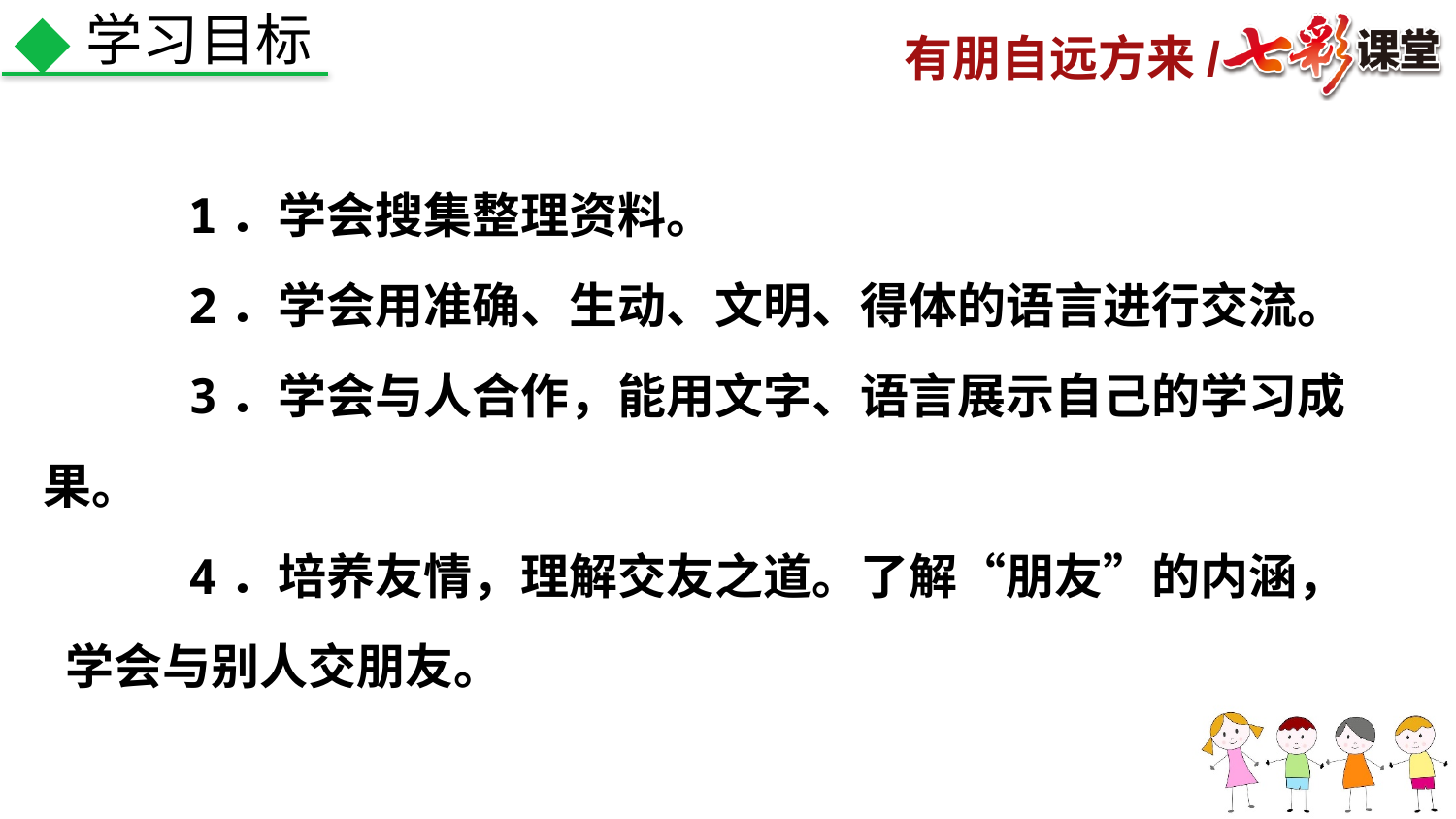

学习目标

     1．学会搜集整理资料。
     2．学会用准确、生动、文明、得体的语言进行交流。
     3．学会与人合作，能用文字、语言展示自己的学习成果。
     4．培养友情，理解交友之道。了解“朋友”的内涵，
 学会与别人交朋友。